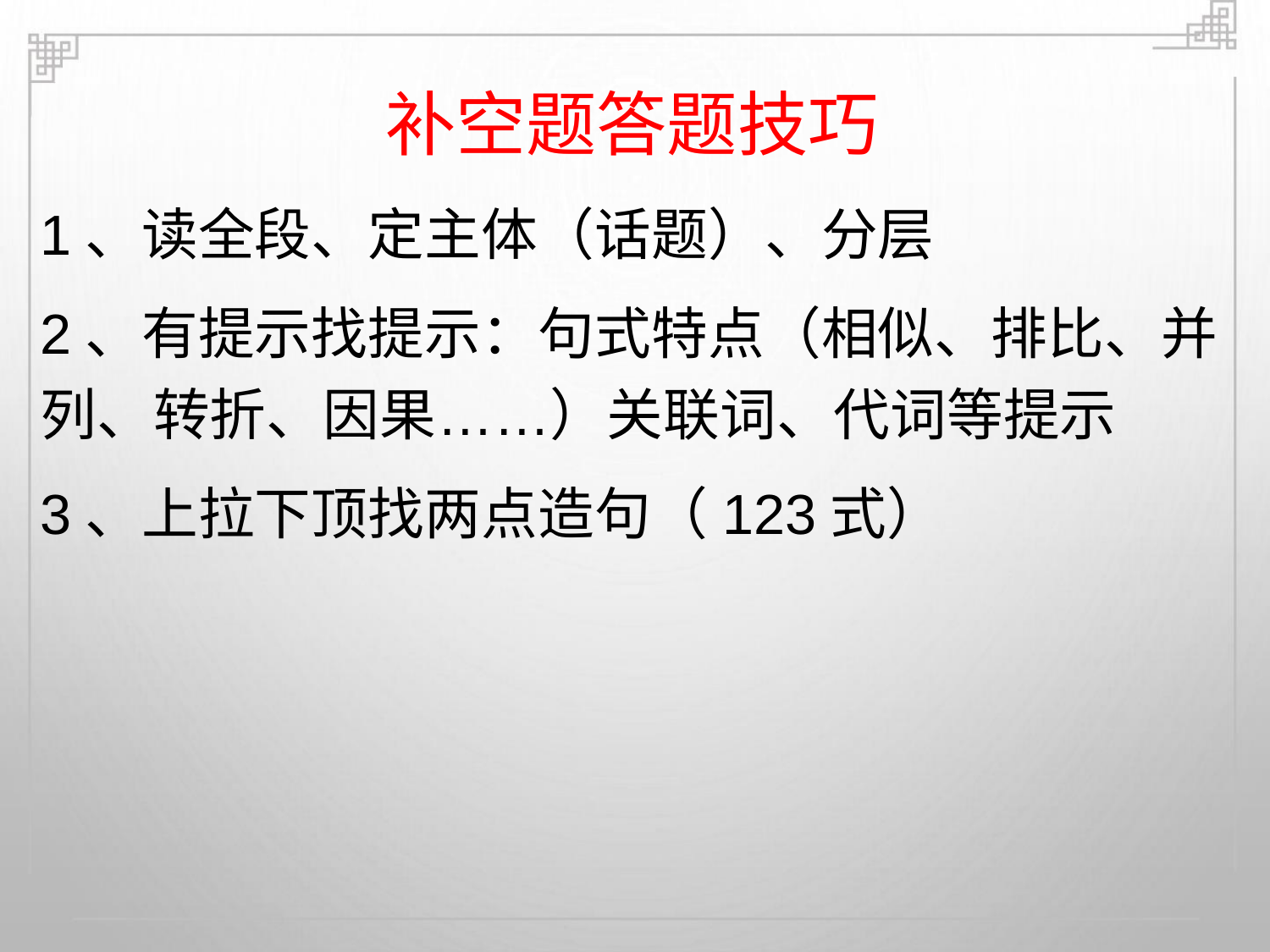

补空题答题技巧
1、读全段、定主体（话题）、分层
2、有提示找提示：句式特点（相似、排比、并
列、转折、因果……）关联词、代词等提示
3、上拉下顶找两点造句（123式）